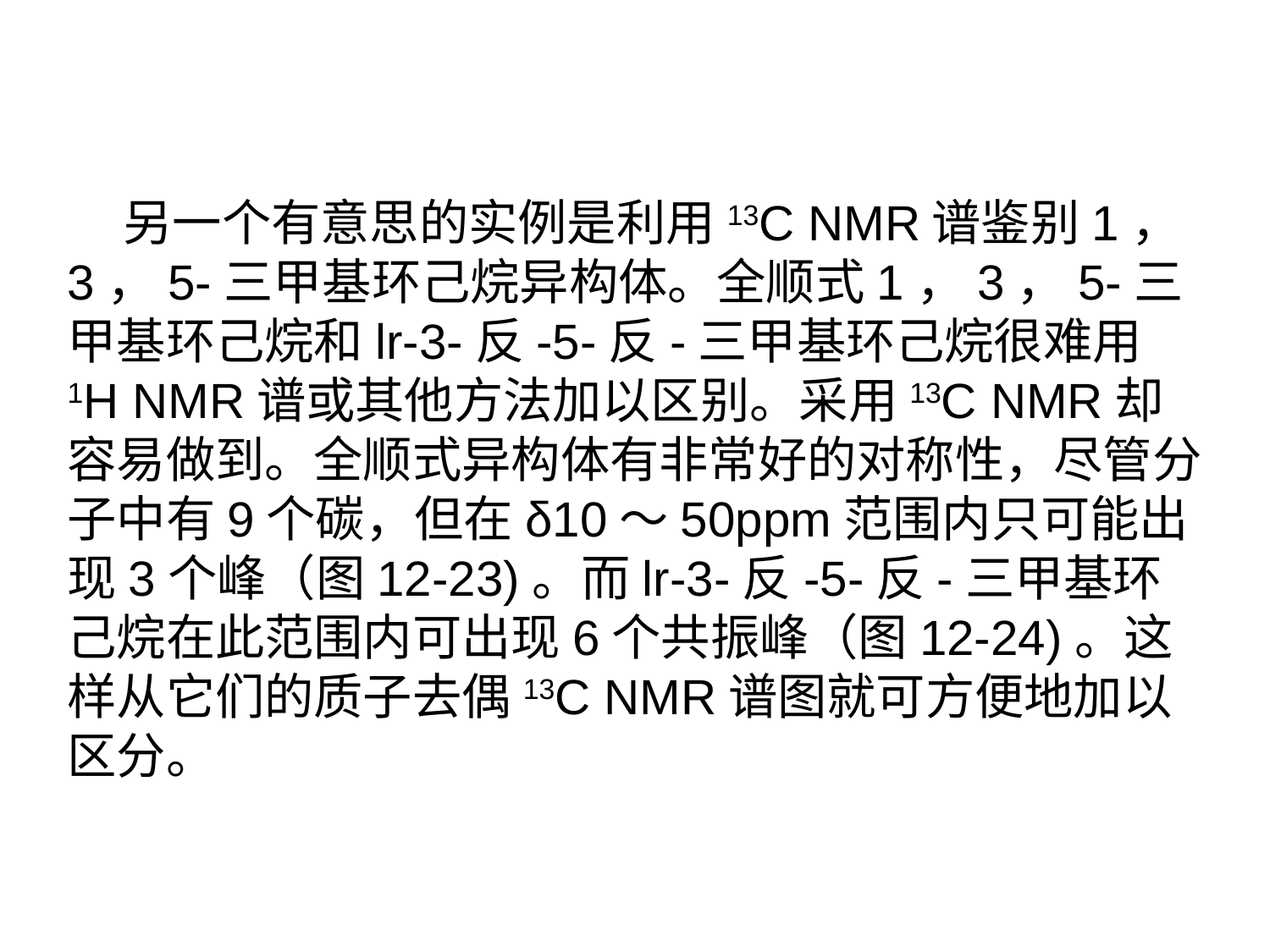

另一个有意思的实例是利用13C NMR谱鉴别1，3，5-三甲基环己烷异构体。全顺式1，3，5-三甲基环己烷和lr-3-反-5-反-三甲基环己烷很难用1H NMR谱或其他方法加以区别。采用13C NMR却容易做到。全顺式异构体有非常好的对称性，尽管分子中有9个碳，但在δ10〜50ppm范围内只可能出现3个峰（图12-23)。而lr-3-反-5-反-三甲基环己烷在此范围内可出现6个共振峰（图12-24)。这样从它们的质子去偶13C NMR谱图就可方便地加以区分。